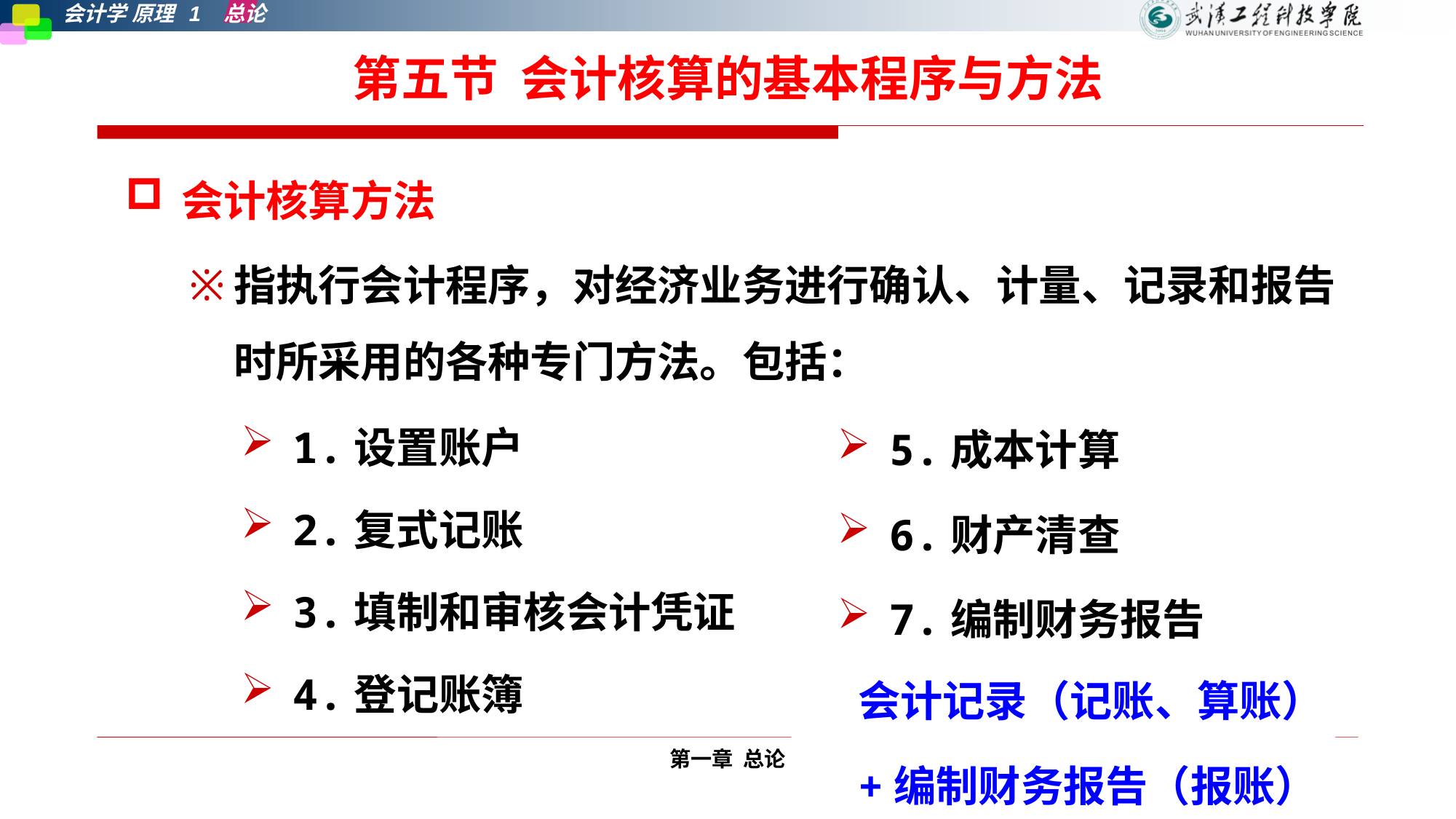

# 第五节  会计核算的基本程序与方法
会计核算方法
指执行会计程序，对经济业务进行确认、计量、记录和报告时所采用的各种专门方法。包括：
1.设置账户
2.复式记账
3.填制和审核会计凭证
4.登记账簿
5.成本计算
6.财产清查
7.编制财务报告
会计记录（记账、算账）
+编制财务报告（报账）
第一章  总论